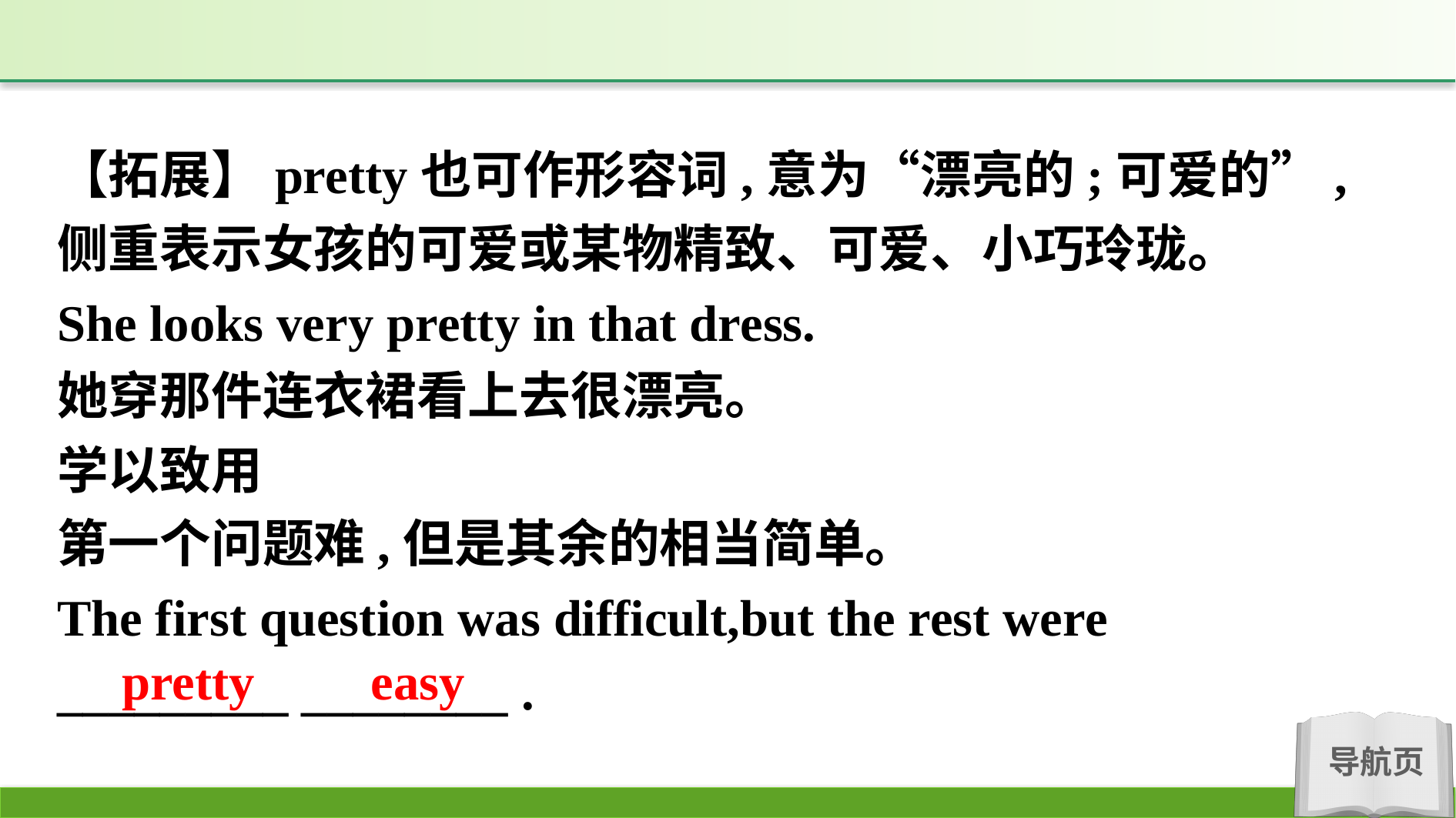

【拓展】pretty也可作形容词,意为“漂亮的;可爱的”,侧重表示女孩的可爱或某物精致、可爱、小巧玲珑。
She looks very pretty in that dress.
她穿那件连衣裙看上去很漂亮。
学以致用
第一个问题难,但是其余的相当简单。
The first question was difficult,but the rest were
_________ ________ .
pretty         easy